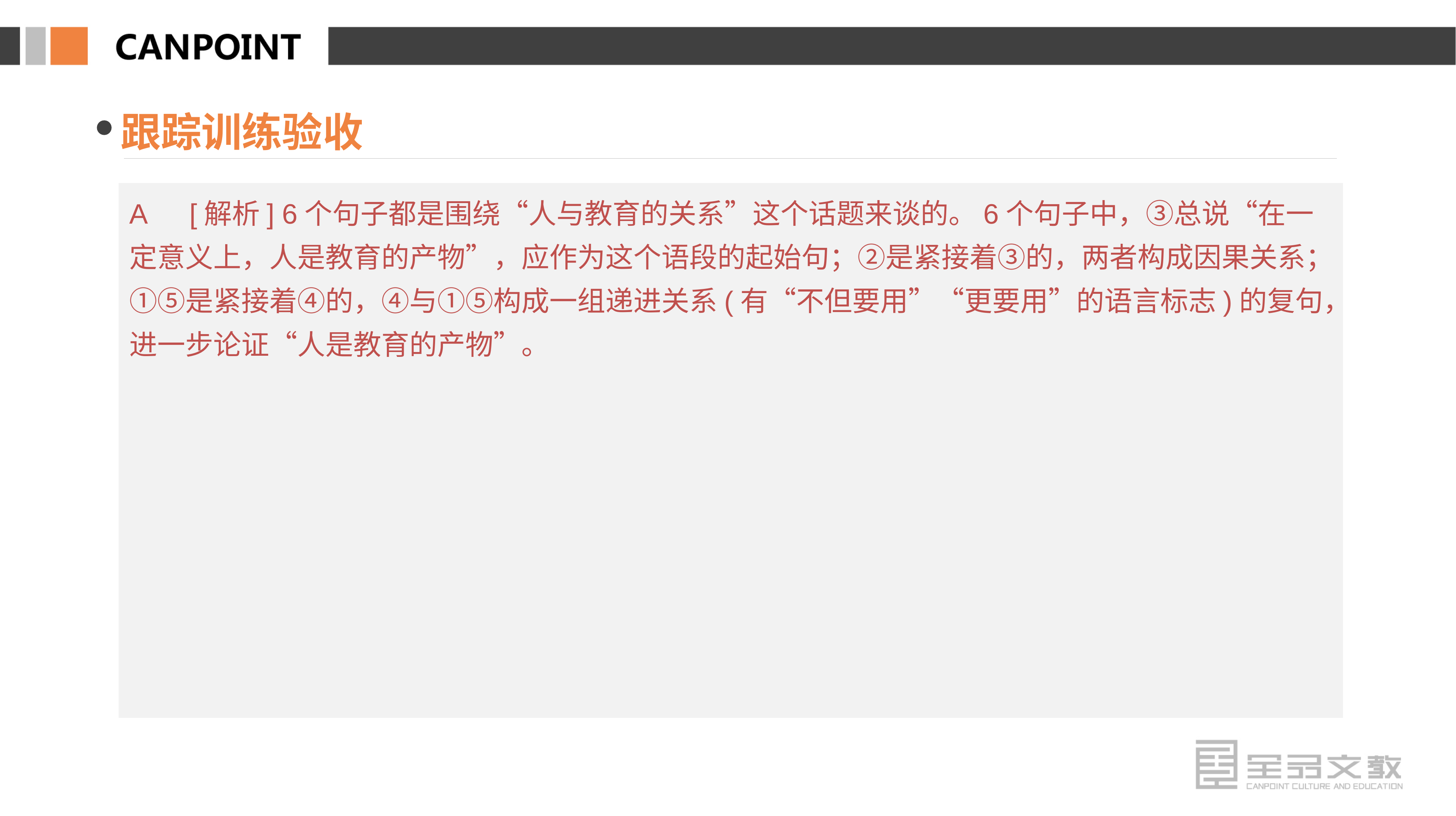

跟踪训练验收

A　[解析] 6个句子都是围绕“人与教育的关系”这个话题来谈的。6个句子中，③总说“在一定意义上，人是教育的产物”，应作为这个语段的起始句；②是紧接着③的，两者构成因果关系；①⑤是紧接着④的，④与①⑤构成一组递进关系(有“不但要用”“更要用”的语言标志)的复句，进一步论证“人是教育的产物”。